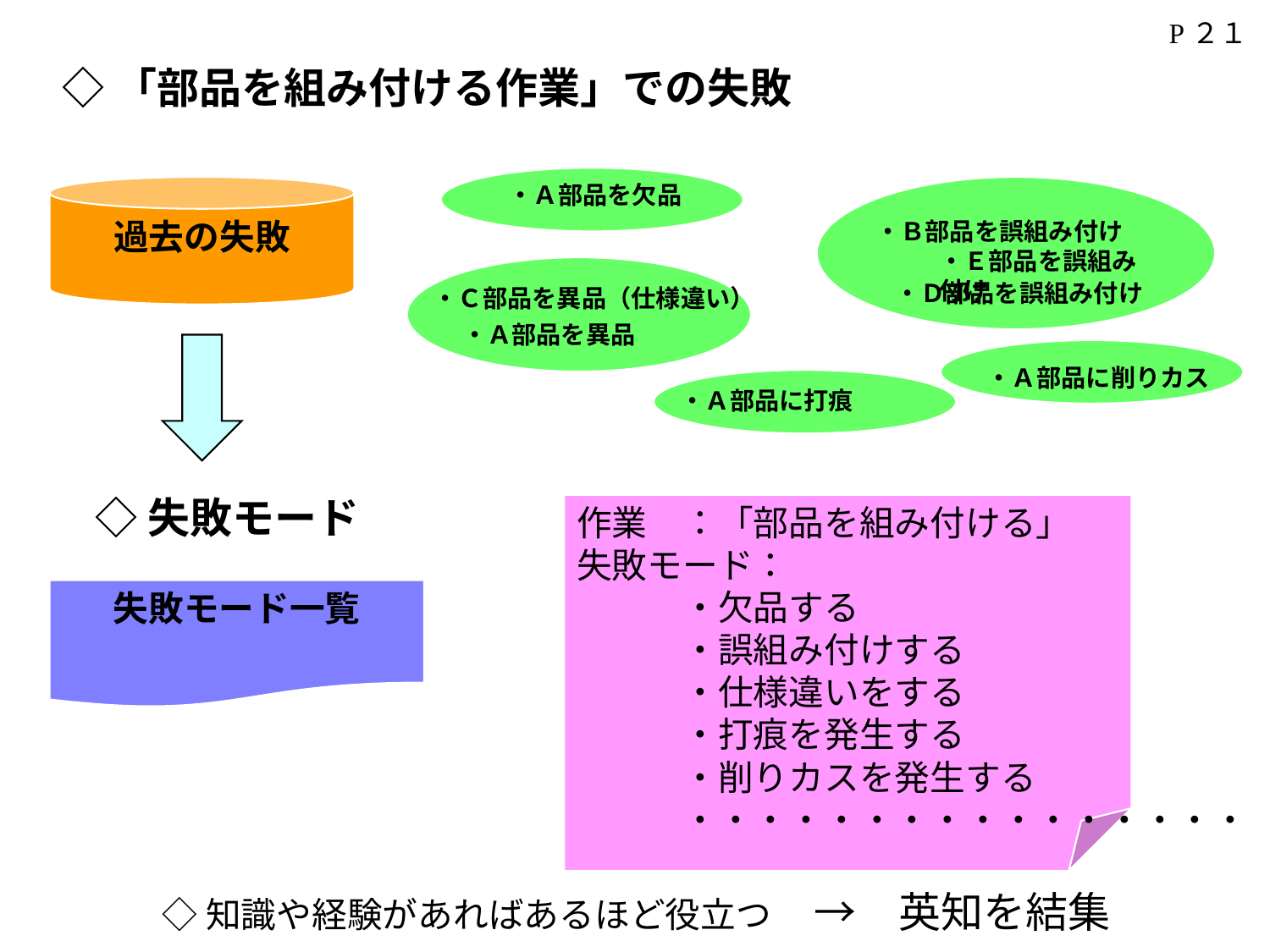

P２１
◇「部品を組み付ける作業」での失敗

・Ａ部品を欠品
過去の失敗

・Ｂ部品を誤組み付け
・Ｅ部品を誤組み付け

・Ｄ部品を誤組み付け
・Ｃ部品を異品（仕様違い）
・Ａ部品を異品

・Ａ部品に削りカス

・Ａ部品に打痕
◇失敗モード
失敗モード一覧
作業　：「部品を組み付ける」
失敗モード：
　　　・欠品する
　　　・誤組み付けする
　　　・仕様違いをする
　　　・打痕を発生する
　　　・削りカスを発生する
　　　・・・・・・・・・・・・・・・・
◇知識や経験があればあるほど役立つ　→　英知を結集